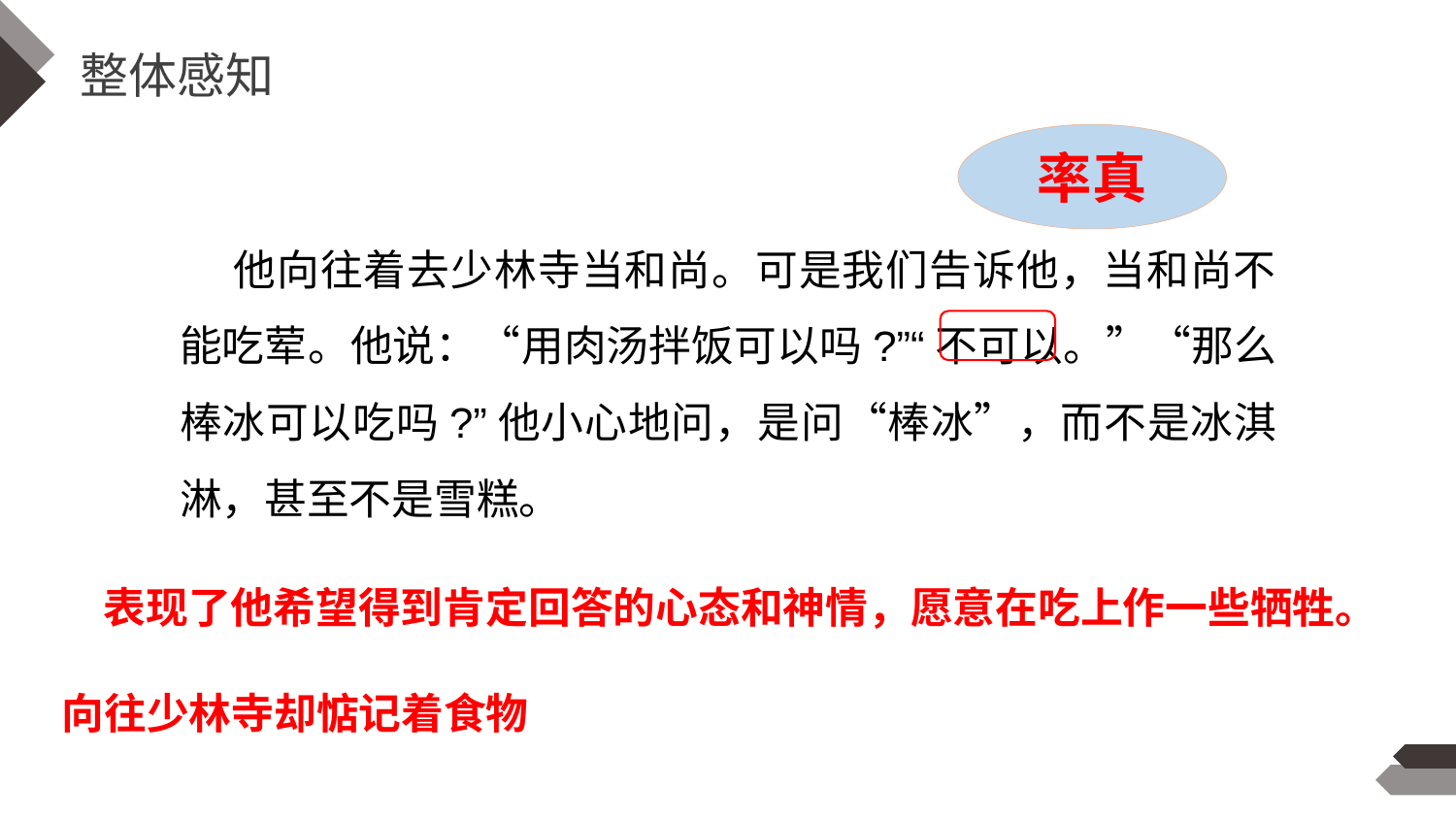

整体感知
率真
    他向往着去少林寺当和尚。可是我们告诉他，当和尚不能吃荤。他说：“用肉汤拌饭可以吗?”“不可以。”“那么棒冰可以吃吗?”他小心地问，是问“棒冰”，而不是冰淇淋，甚至不是雪糕。

    表现了他希望得到肯定回答的心态和神情，愿意在吃上作一些牺牲。
向往少林寺却惦记着食物